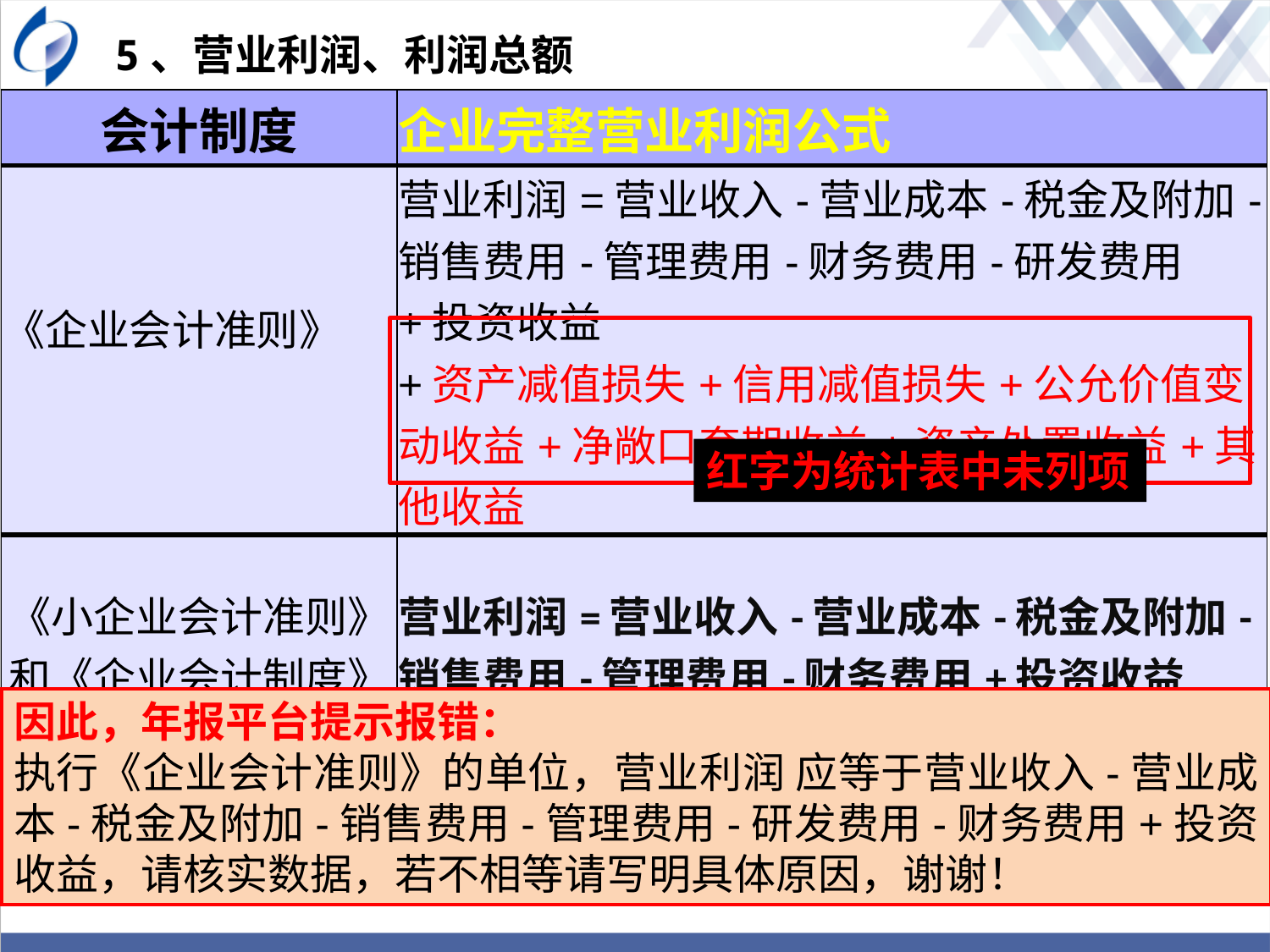

5、营业利润、利润总额
| 会计制度 | 企业完整营业利润公式 |
| --- | --- |
| 《企业会计准则》 | 营业利润=营业收入-营业成本-税金及附加-销售费用-管理费用-财务费用-研发费用+投资收益 +资产减值损失+信用减值损失+公允价值变动收益+净敞口套期收益+资产处置收益+其他收益 |
| 《小企业会计准则》和《企业会计制度》 | 营业利润=营业收入-营业成本-税金及附加-销售费用-管理费用-财务费用+投资收益 |

红字为统计表中未列项
因此，年报平台提示报错：
执行《企业会计准则》的单位，营业利润 应等于营业收入-营业成本-税金及附加-销售费用-管理费用-研发费用-财务费用+投资收益，请核实数据，若不相等请写明具体原因，谢谢！